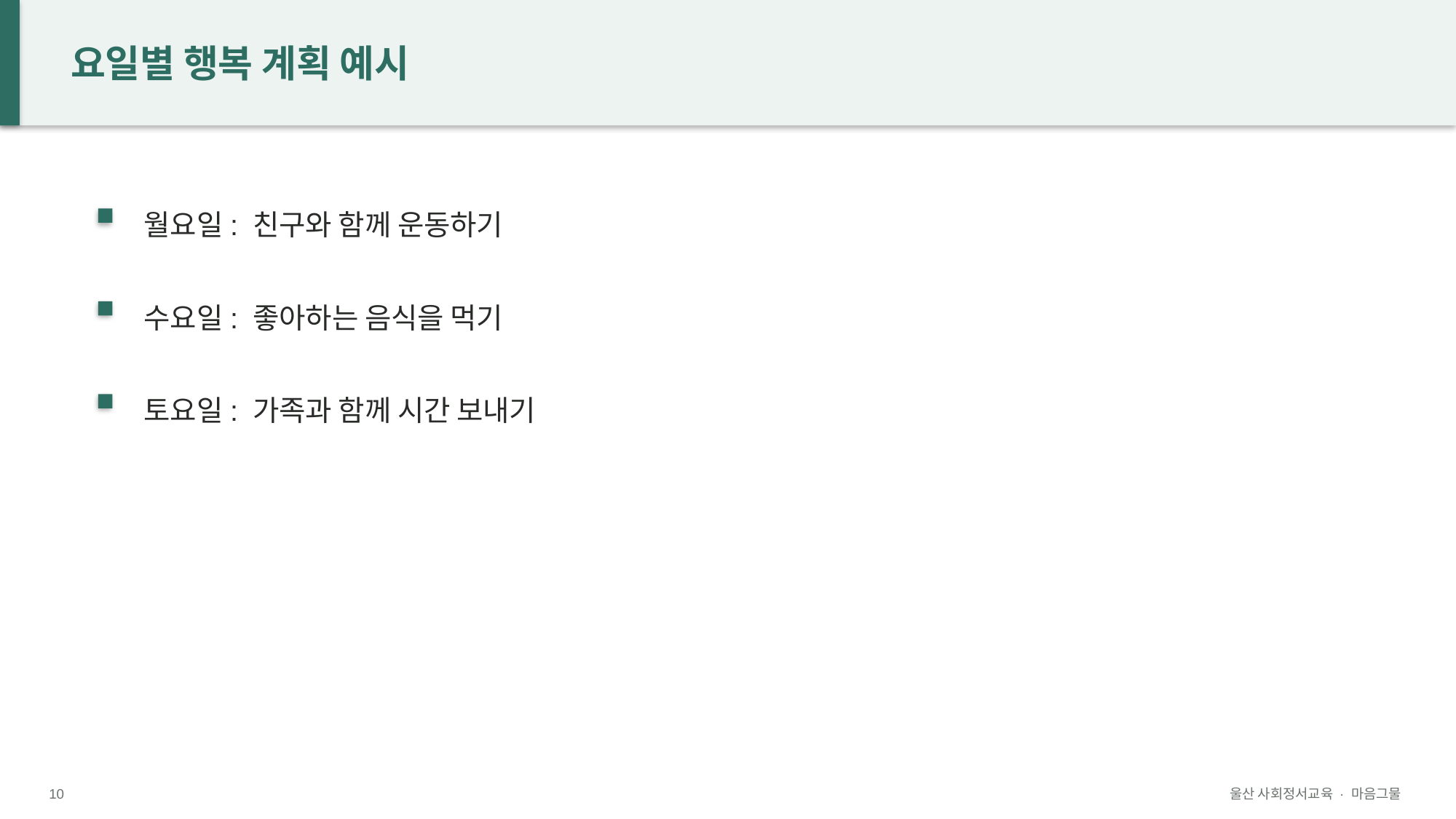

요일별 행복 계획 예시
월요일: 친구와 함께 운동하기

수요일: 좋아하는 음식을 먹기

토요일: 가족과 함께 시간 보내기

10
울산 사회정서교육 · 마음그물